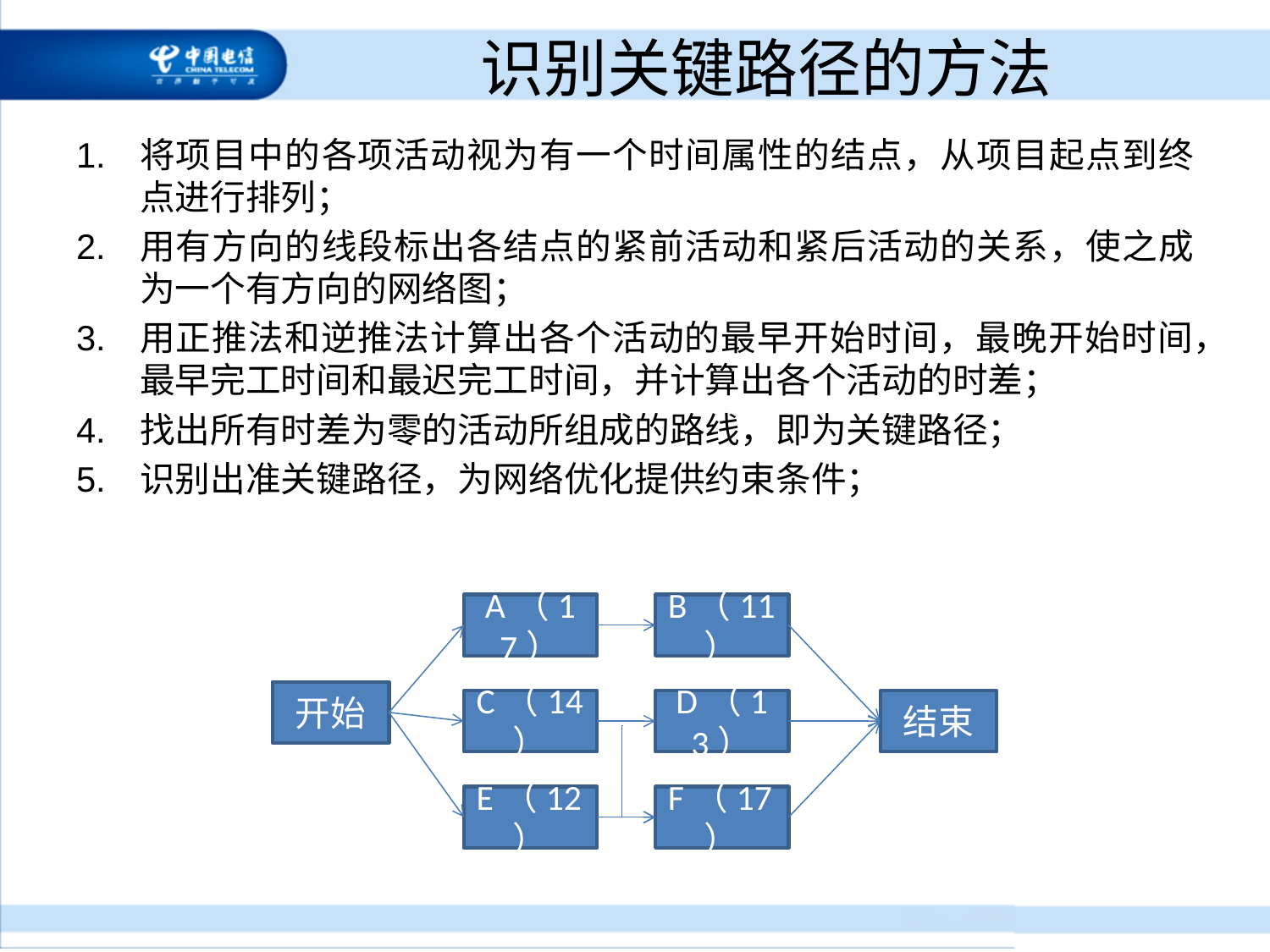

# 识别关键路径的方法
将项目中的各项活动视为有一个时间属性的结点，从项目起点到终点进行排列；
用有方向的线段标出各结点的紧前活动和紧后活动的关系，使之成为一个有方向的网络图；
用正推法和逆推法计算出各个活动的最早开始时间，最晚开始时间，最早完工时间和最迟完工时间，并计算出各个活动的时差；
找出所有时差为零的活动所组成的路线，即为关键路径；
识别出准关键路径，为网络优化提供约束条件；

A（17）
B（11）
开始
C（14）
D（13）
结束
E（12）
F（17）